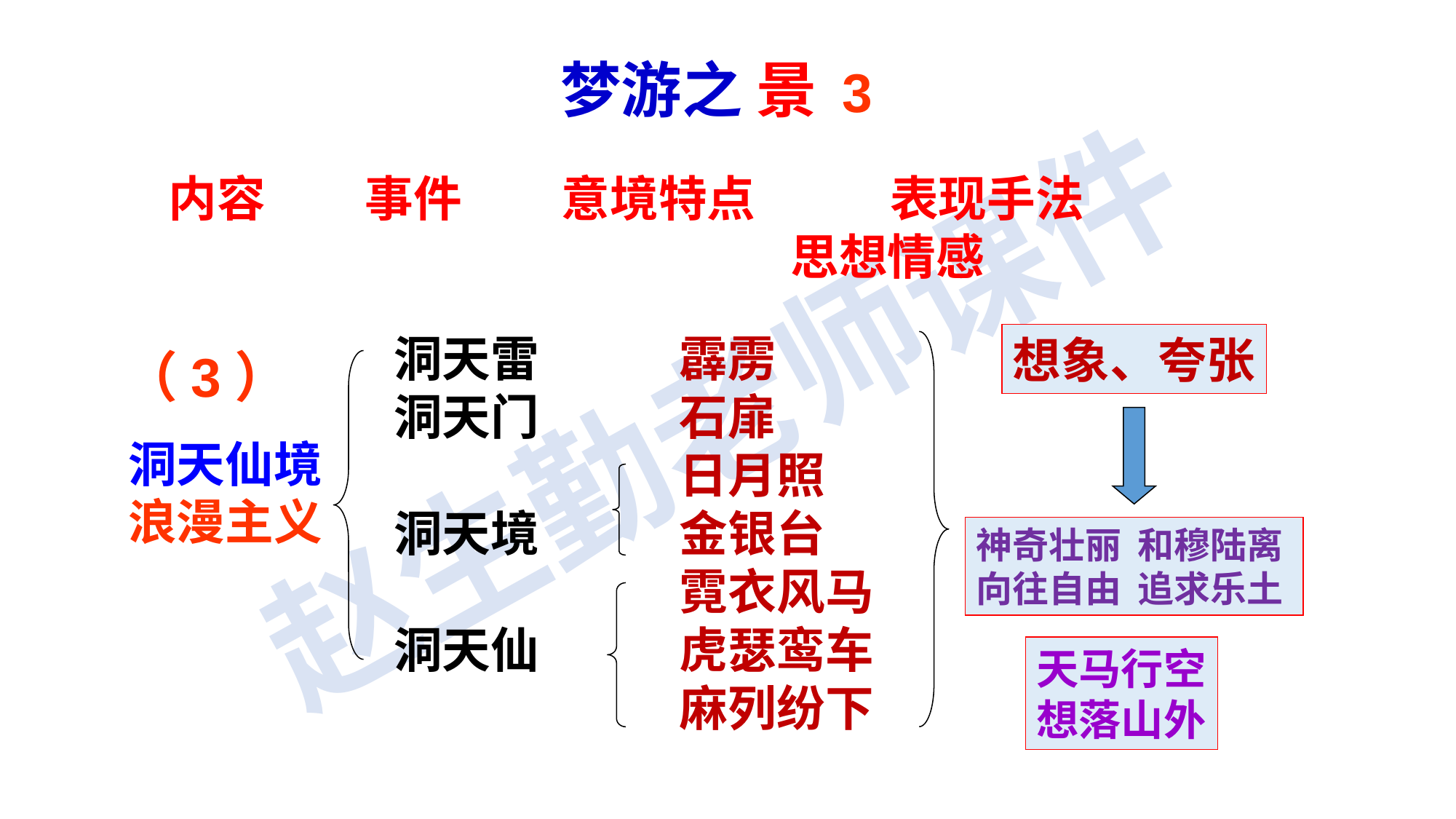

梦游之 景 3
内容         事件         意境特点            表现手法
                                                       思想情感
洞天雷
洞天门

洞天境

洞天仙
霹雳
石扉
日月照
金银台
霓衣风马
虎瑟鸾车
麻列纷下
想象、夸张

（3）

洞天仙境
浪漫主义

神奇壮丽  和穆陆离向往自由  追求乐土

天马行空
想落山外